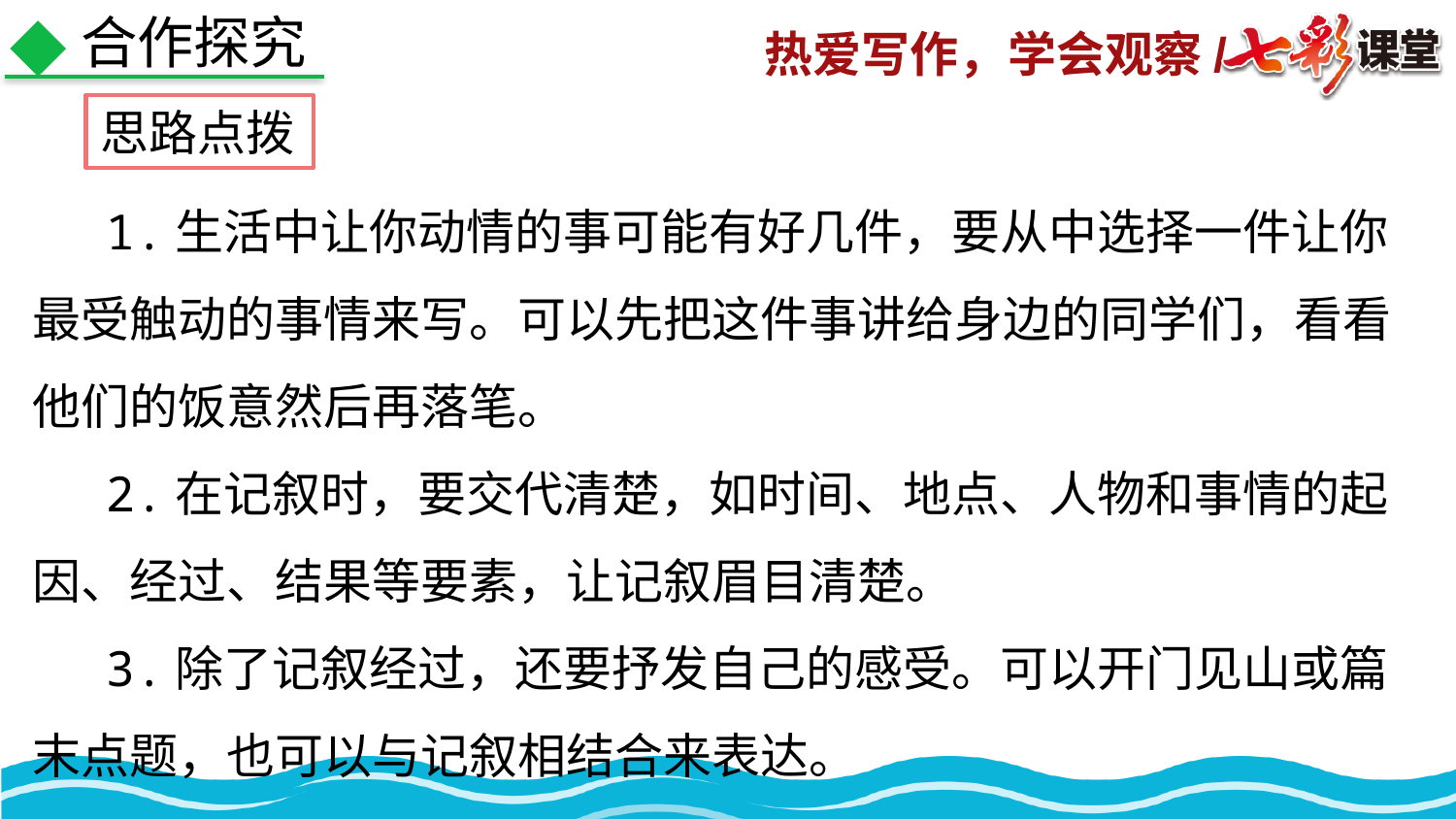

合作探究

思路点拨
1.生活中让你动情的事可能有好几件，要从中选择一件让你最受触动的事情来写。可以先把这件事讲给身边的同学们，看看他们的饭意然后再落笔。
2.在记叙时，要交代清楚，如时间、地点、人物和事情的起因、经过、结果等要素，让记叙眉目清楚。
3.除了记叙经过，还要抒发自己的感受。可以开门见山或篇末点题，也可以与记叙相结合来表达。